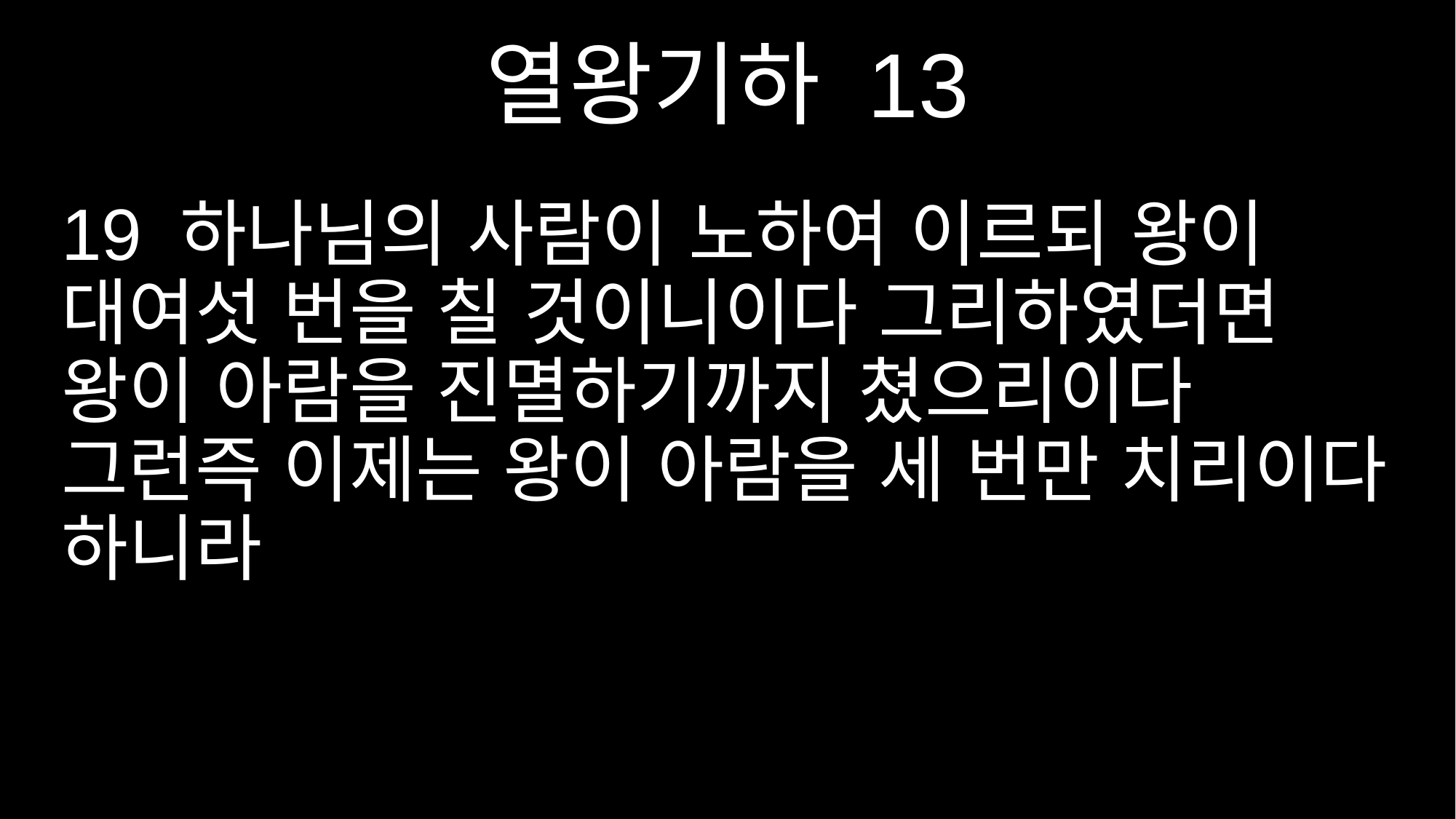

열왕기하 13
19 하나님의 사람이 노하여 이르되 왕이 대여섯 번을 칠 것이니이다 그리하였더면 왕이 아람을 진멸하기까지 쳤으리이다 그런즉 이제는 왕이 아람을 세 번만 치리이다 하니라